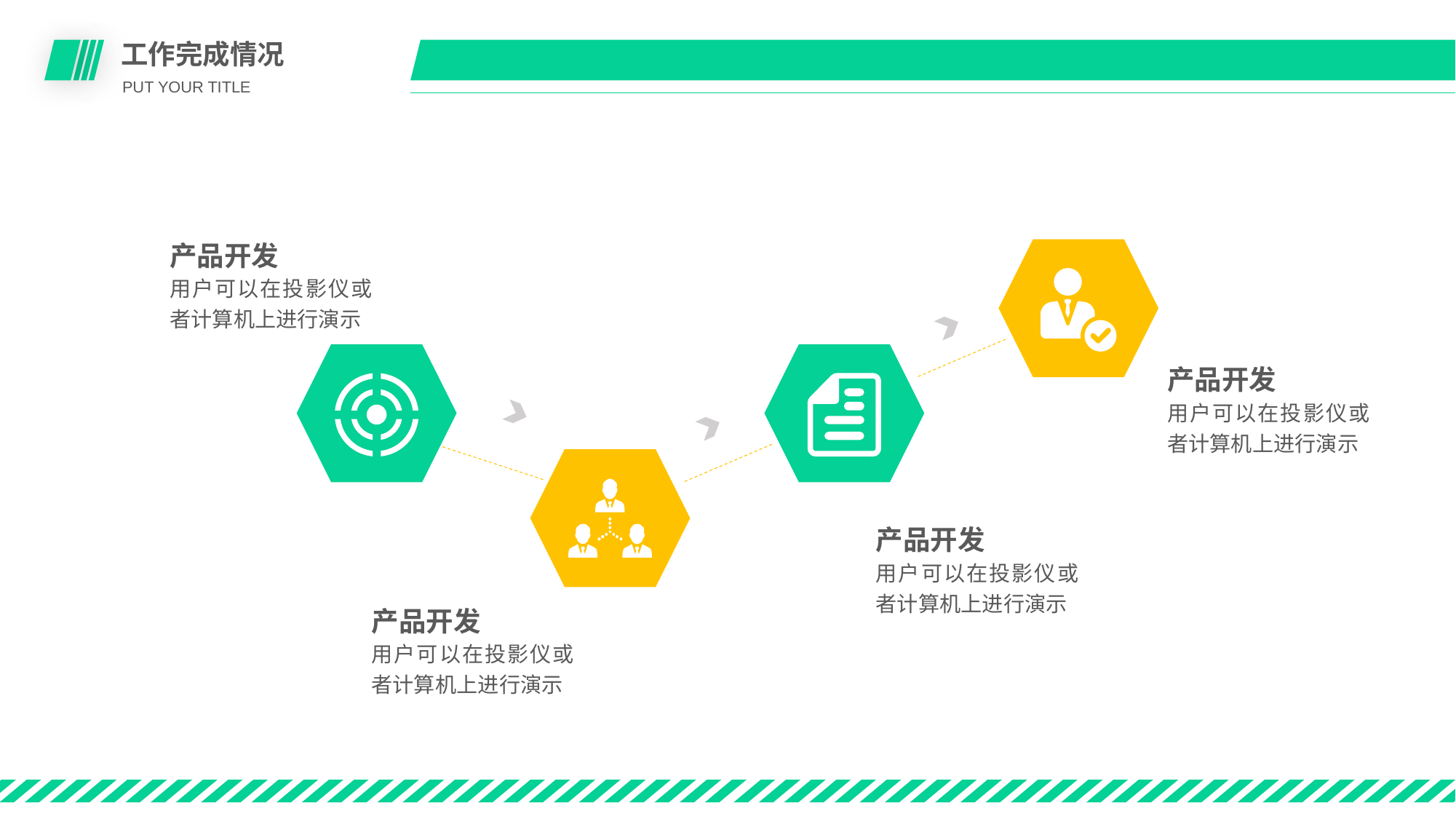

工作完成情况

PUT YOUR TITLE
产品开发
用户可以在投影仪或者计算机上进行演示

产品开发
用户可以在投影仪或者计算机上进行演示

产品开发
用户可以在投影仪或者计算机上进行演示
产品开发
用户可以在投影仪或者计算机上进行演示